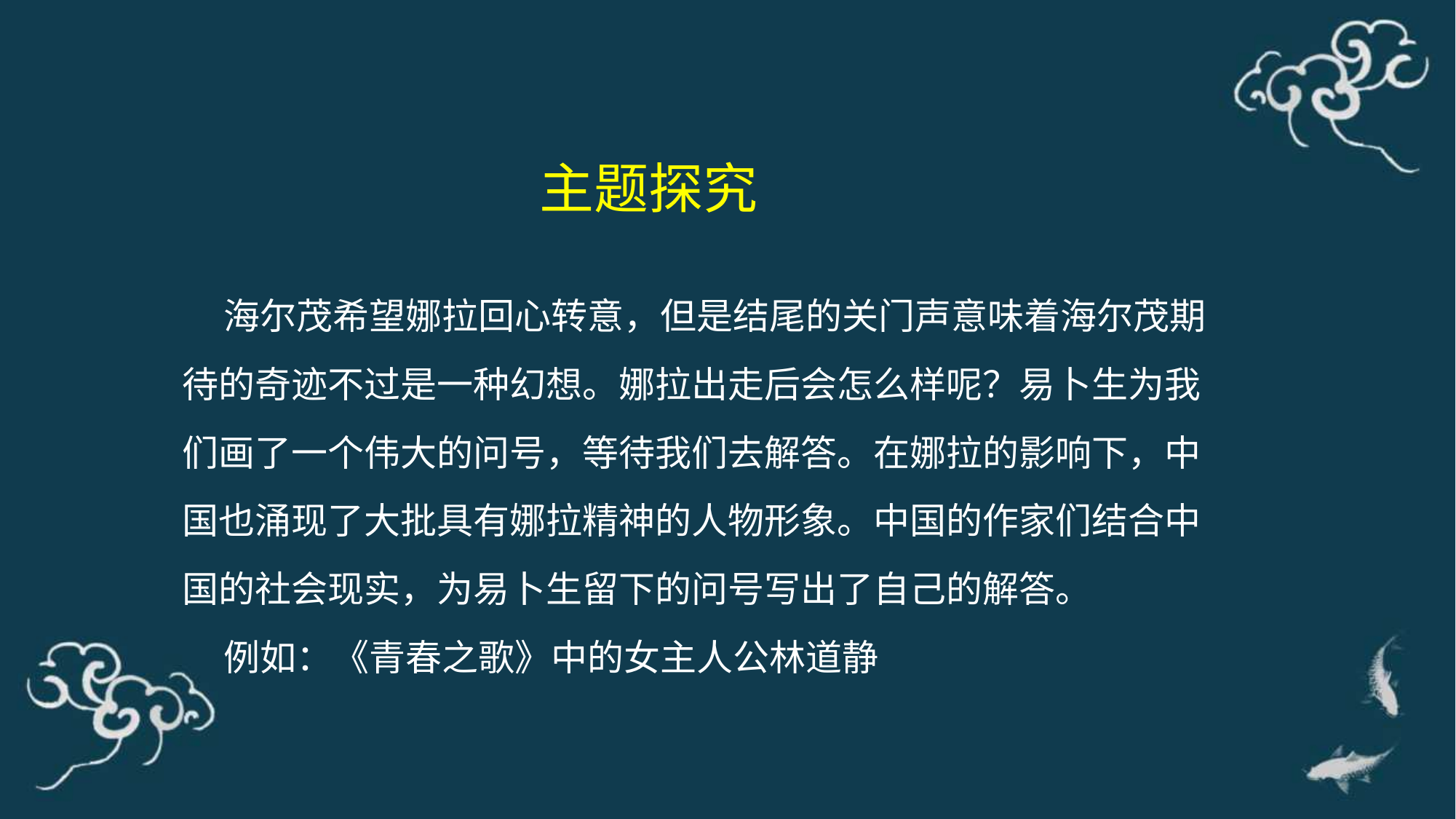

主题探究
    海尔茂希望娜拉回心转意，但是结尾的关门声意味着海尔茂期待的奇迹不过是一种幻想。娜拉出走后会怎么样呢？易卜生为我们画了一个伟大的问号，等待我们去解答。在娜拉的影响下，中国也涌现了大批具有娜拉精神的人物形象。中国的作家们结合中国的社会现实，为易卜生留下的问号写出了自己的解答。
    例如：《青春之歌》中的女主人公林道静